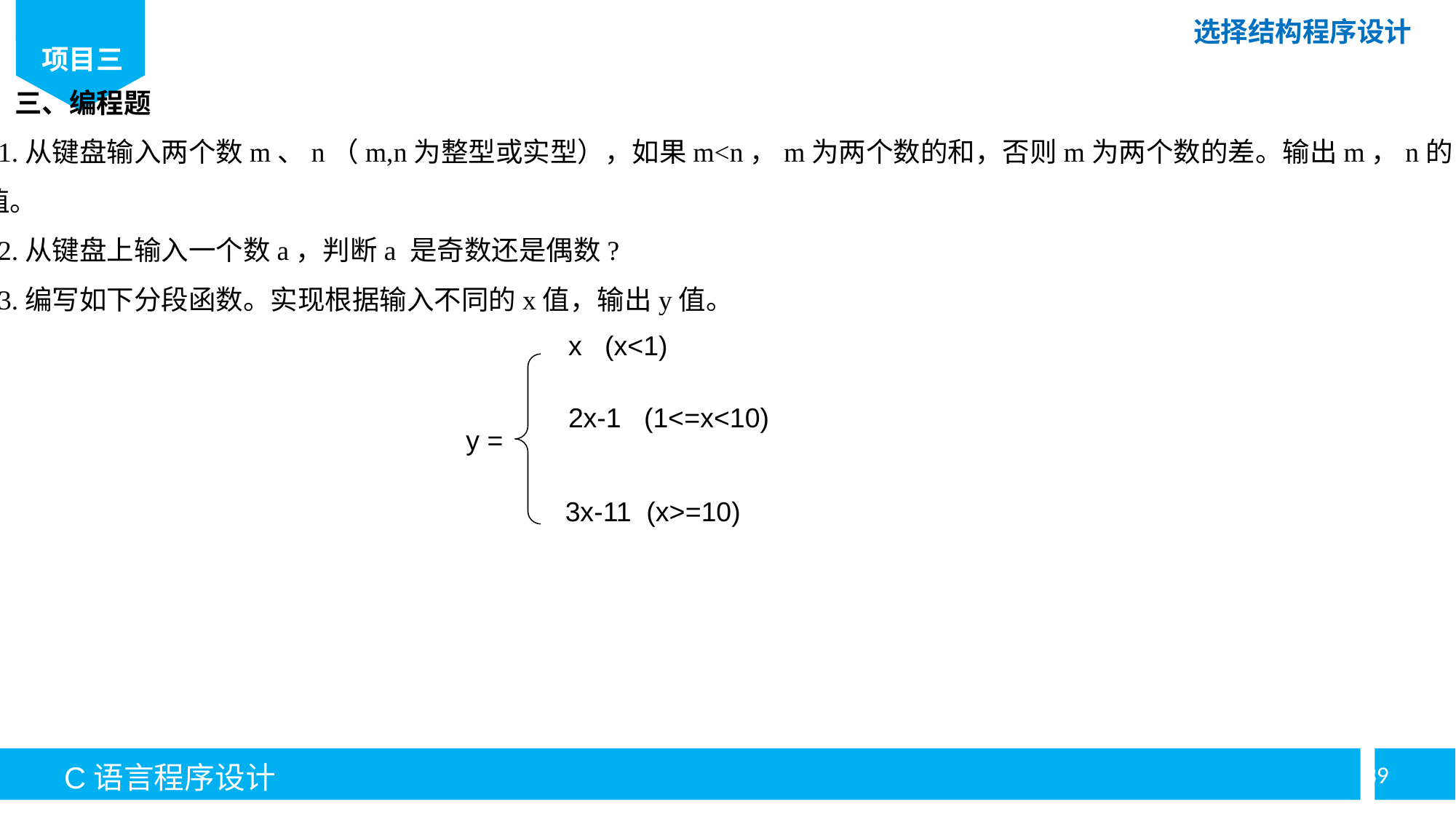

三、编程题
1.从键盘输入两个数m、n（m,n为整型或实型），如果m<n，m为两个数的和，否则m为两个数的差。输出m，n的值。
2.从键盘上输入一个数a，判断a 是奇数还是偶数?
3.编写如下分段函数。实现根据输入不同的x值，输出y值。
x   (x<1)

2x-1   (1<=x<10)
3x-11  (x>=10)

y =